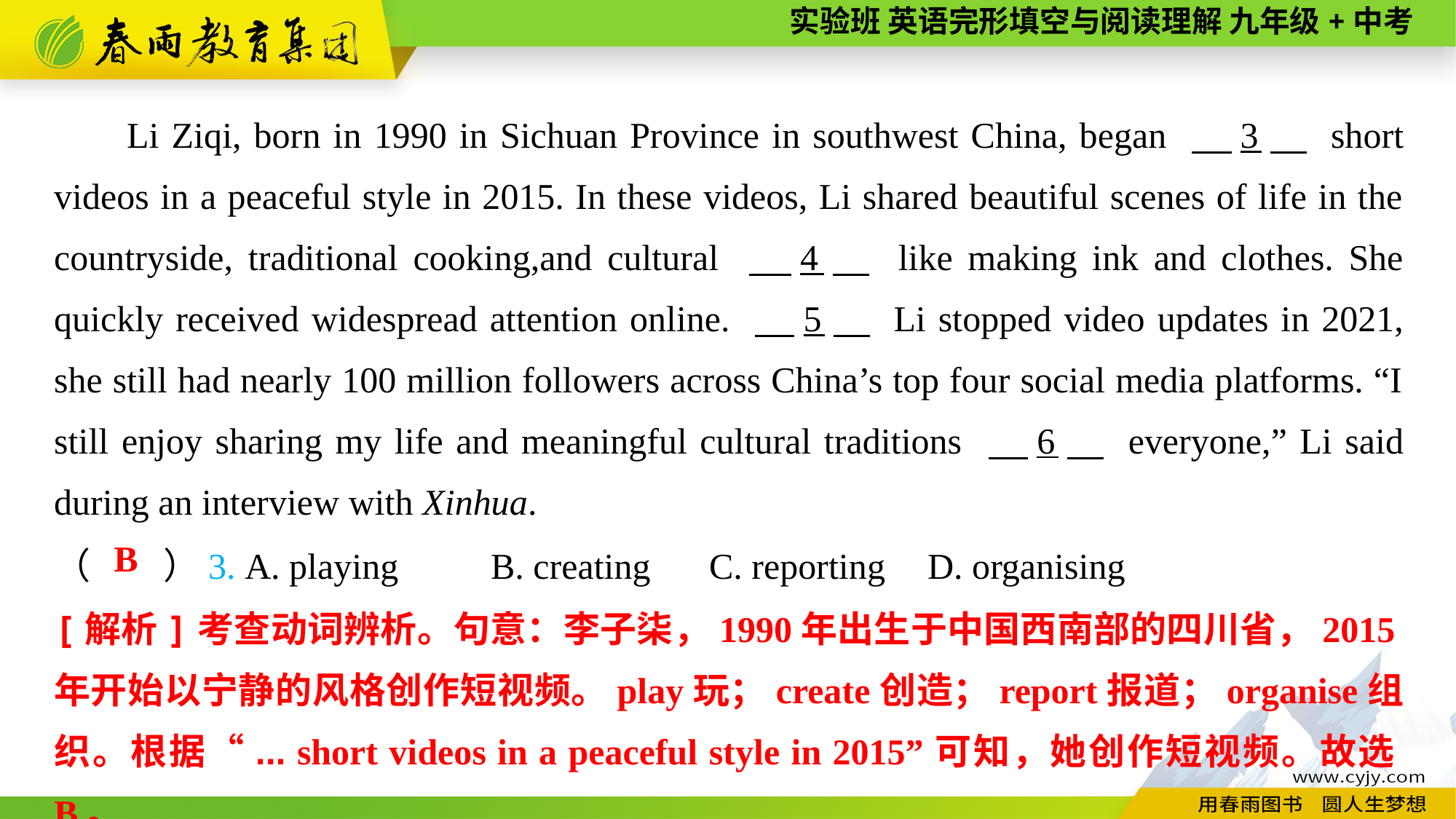

Li Ziqi, born in 1990 in Sichuan Province in southwest China, began 　3　 short videos in a peaceful style in 2015. In these videos, Li shared beautiful scenes of life in the countryside, traditional cooking,and cultural 　4　 like making ink and clothes. She quickly received widespread attention online. 　5　 Li stopped video updates in 2021, she still had nearly 100 million followers across China’s top four social media platforms. “I still enjoy sharing my life and meaningful cultural traditions 　6　 everyone,” Li said during an interview with Xinhua.
（　　）3. A. playing	B. creating	C. reporting	D. organising
B
[解析]考查动词辨析。句意：李子柒，1990年出生于中国西南部的四川省，2015年开始以宁静的风格创作短视频。play玩；create创造；report报道；organise组织。根据“... short videos in a peaceful style in 2015”可知，她创作短视频。故选B。